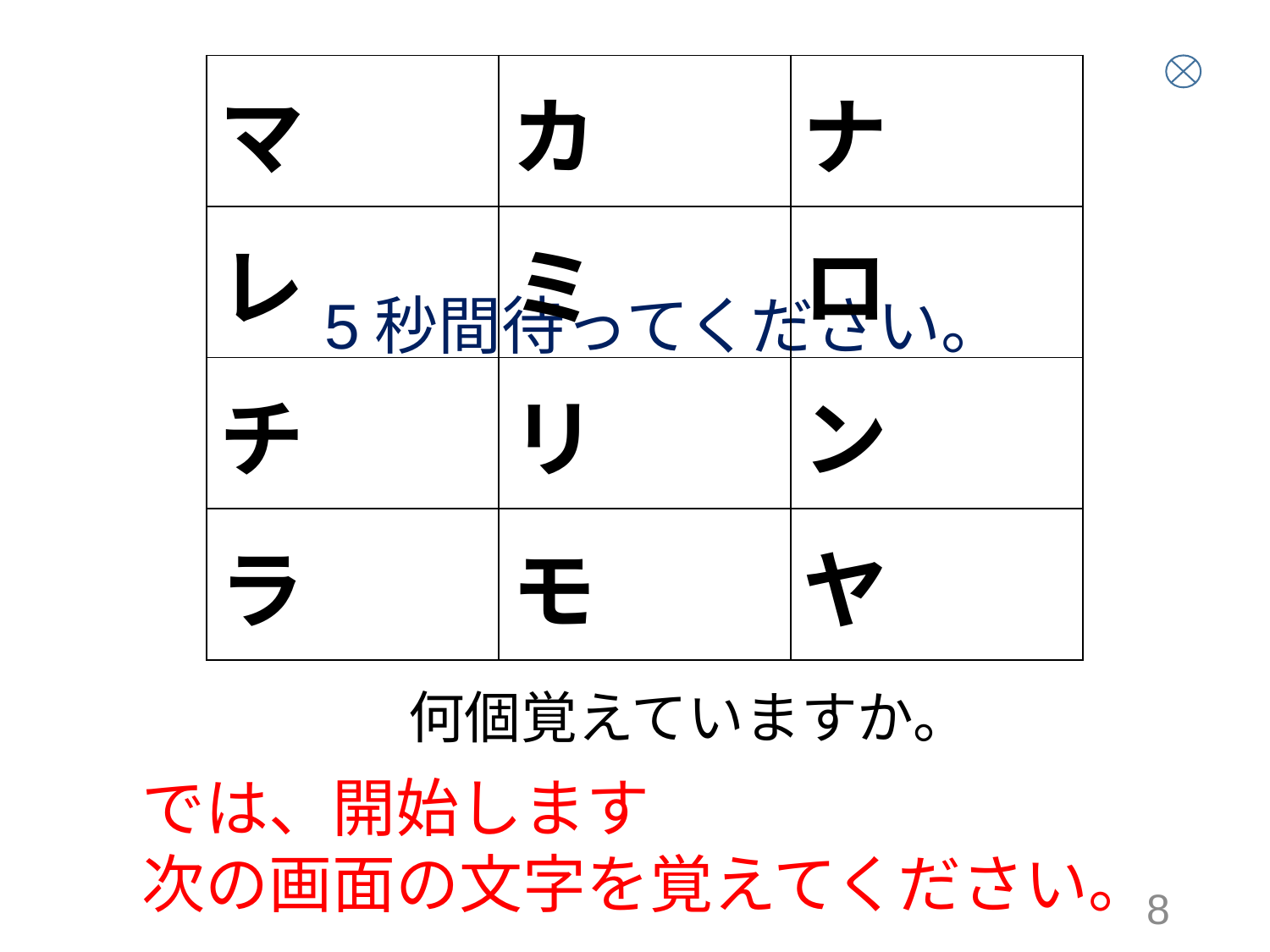

| マ | カ | ナ |
| --- | --- | --- |
| レ | ミ | ロ |
| チ | リ | ン |
| ラ | モ | ヤ |

5秒間待ってください。
何個覚えていますか。
では、開始します
次の画面の文字を覚えてください。
8